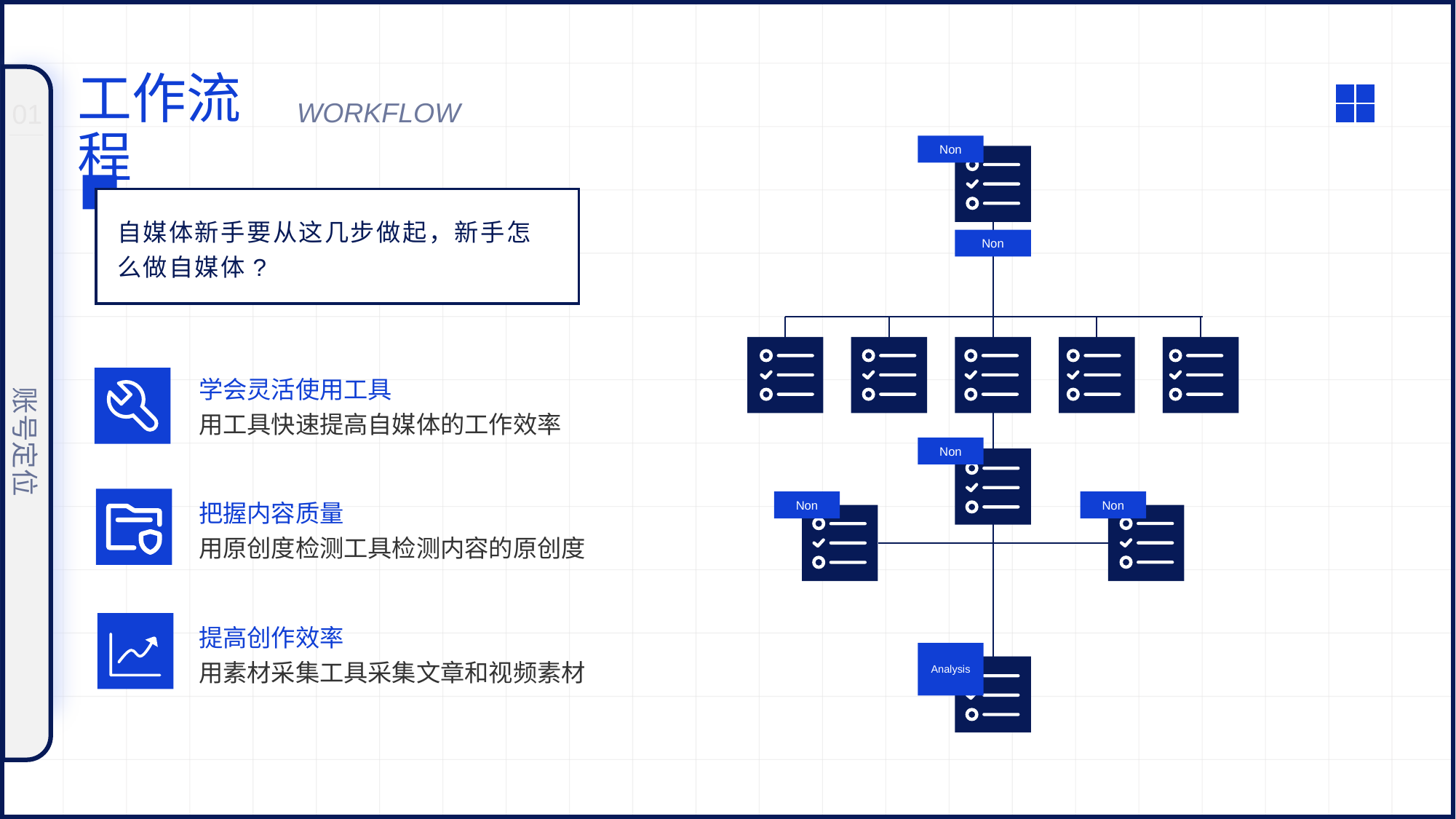

工作流程

WORKFLOW
01
Non

自媒体新手要从这几步做起，新手怎么做自媒体?
Non

学会灵活使用工具

用工具快速提高自媒体的工作效率
账号定位
Non

把握内容质量

Non
Non

用原创度检测工具检测内容的原创度
提高创作效率

Analysis
用素材采集工具采集文章和视频素材